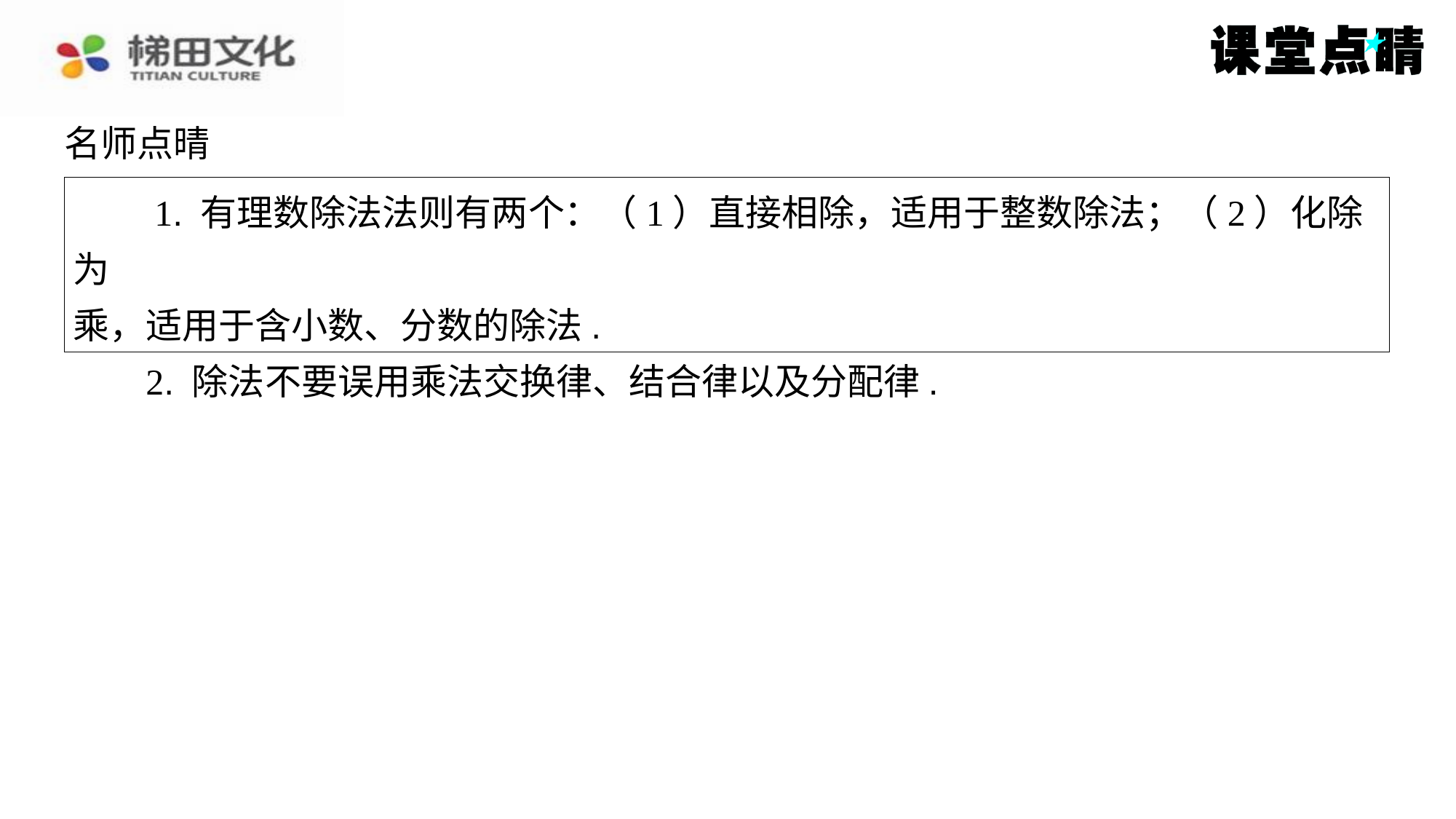

名师点晴
　　1. 有理数除法法则有两个：（1）直接相除，适用于整数除法；（2）化除为
乘，适用于含小数、分数的除法.
2. 除法不要误用乘法交换律、结合律以及分配律.